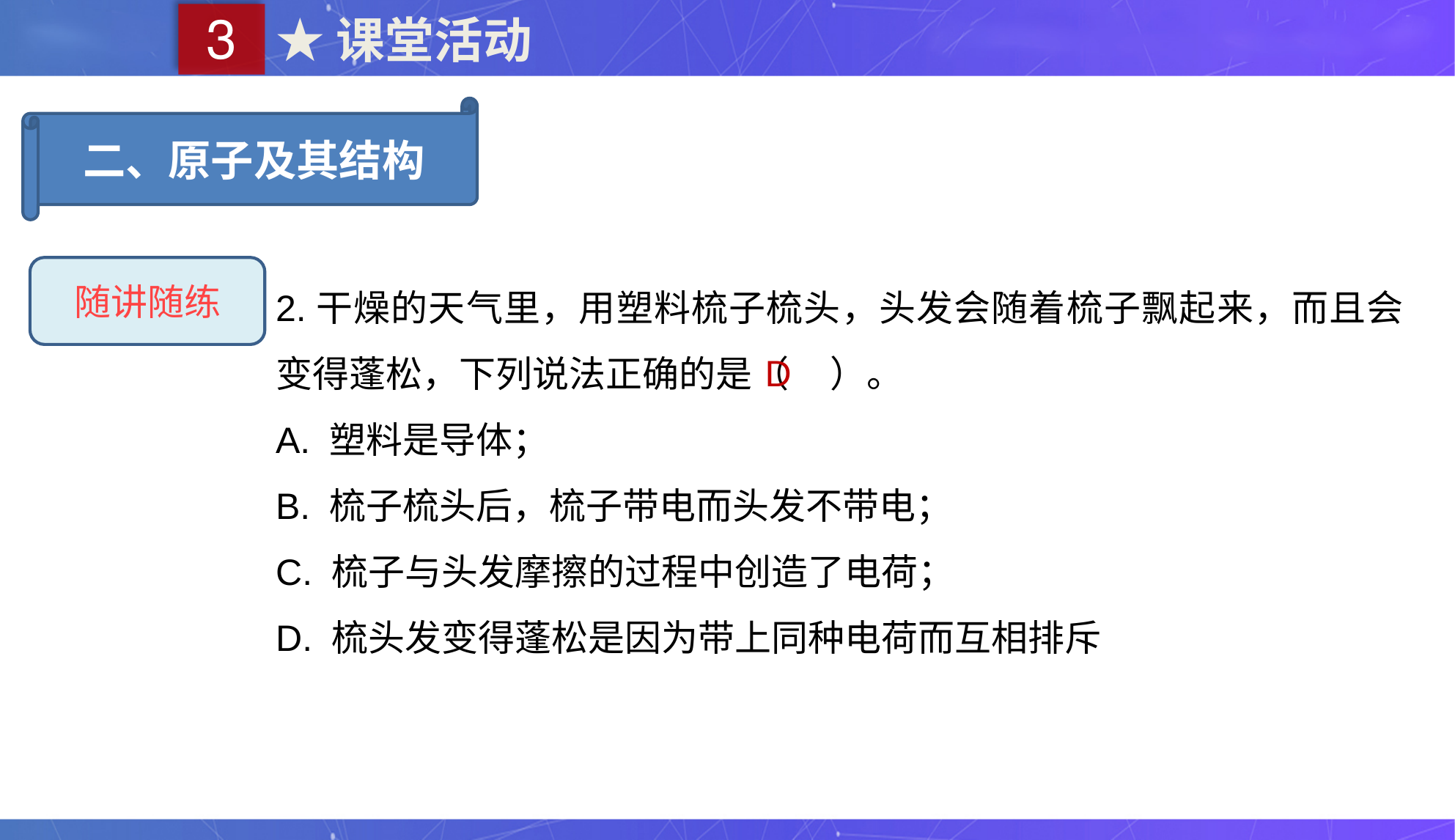

3
★课堂活动
二、原子及其结构
随讲随练
2.干燥的天气里，用塑料梳子梳头，头发会随着梳子飘起来，而且会变得蓬松，下列说法正确的是（     ）。
A. 塑料是导体；
B. 梳子梳头后，梳子带电而头发不带电；
C. 梳子与头发摩擦的过程中创造了电荷；
D. 梳头发变得蓬松是因为带上同种电荷而互相排斥
D